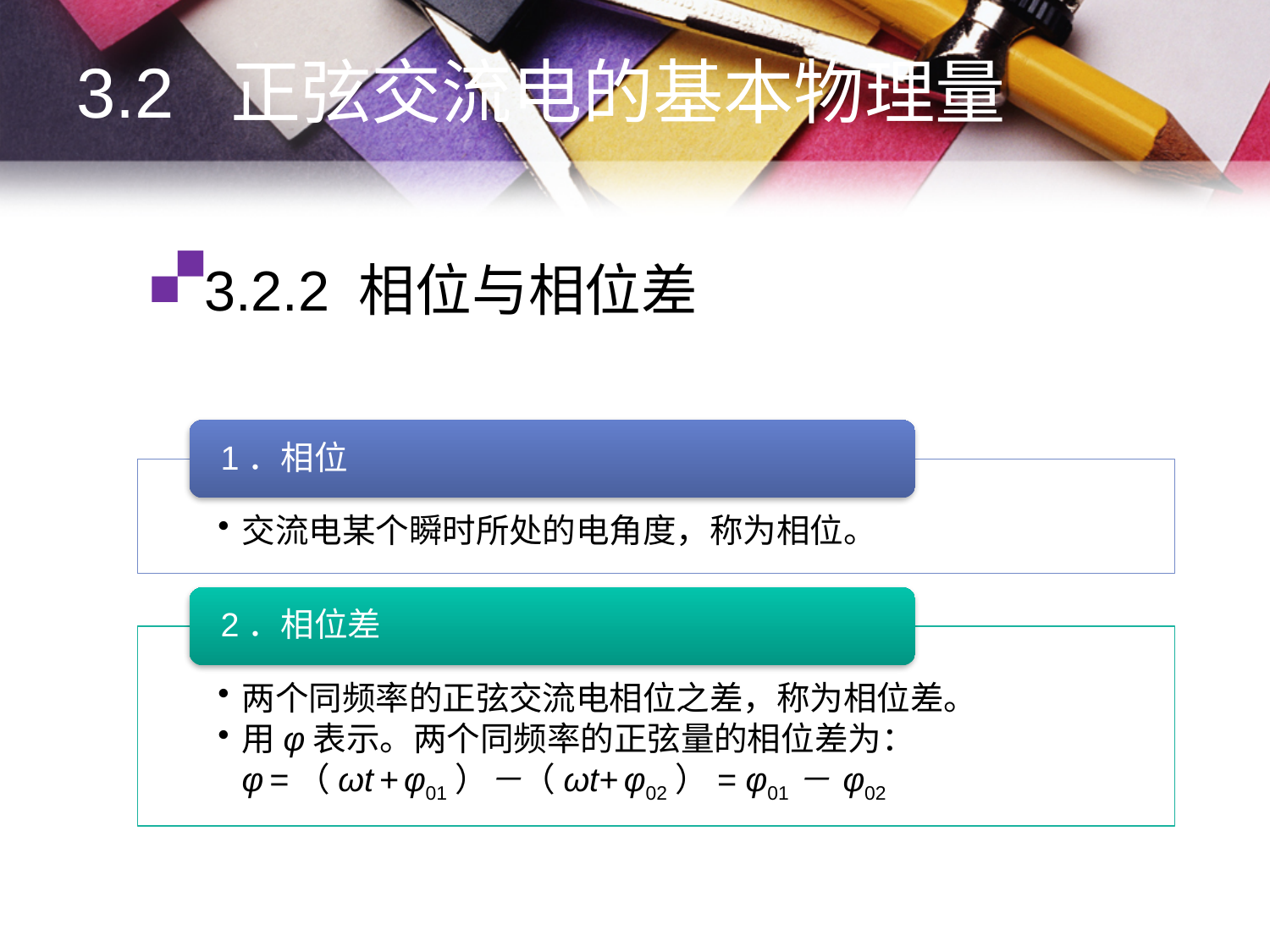

3.2  正弦交流电的基本物理量
# 3.2.2 相位与相位差
交流电某个瞬时所处的电角度，称为相位。
1．相位
两个同频率的正弦交流电相位之差，称为相位差。
用φ表示。两个同频率的正弦量的相位差为：
φ =（ωt + φ01）－（ωt+ φ02）= φ01－ φ02
2．相位差